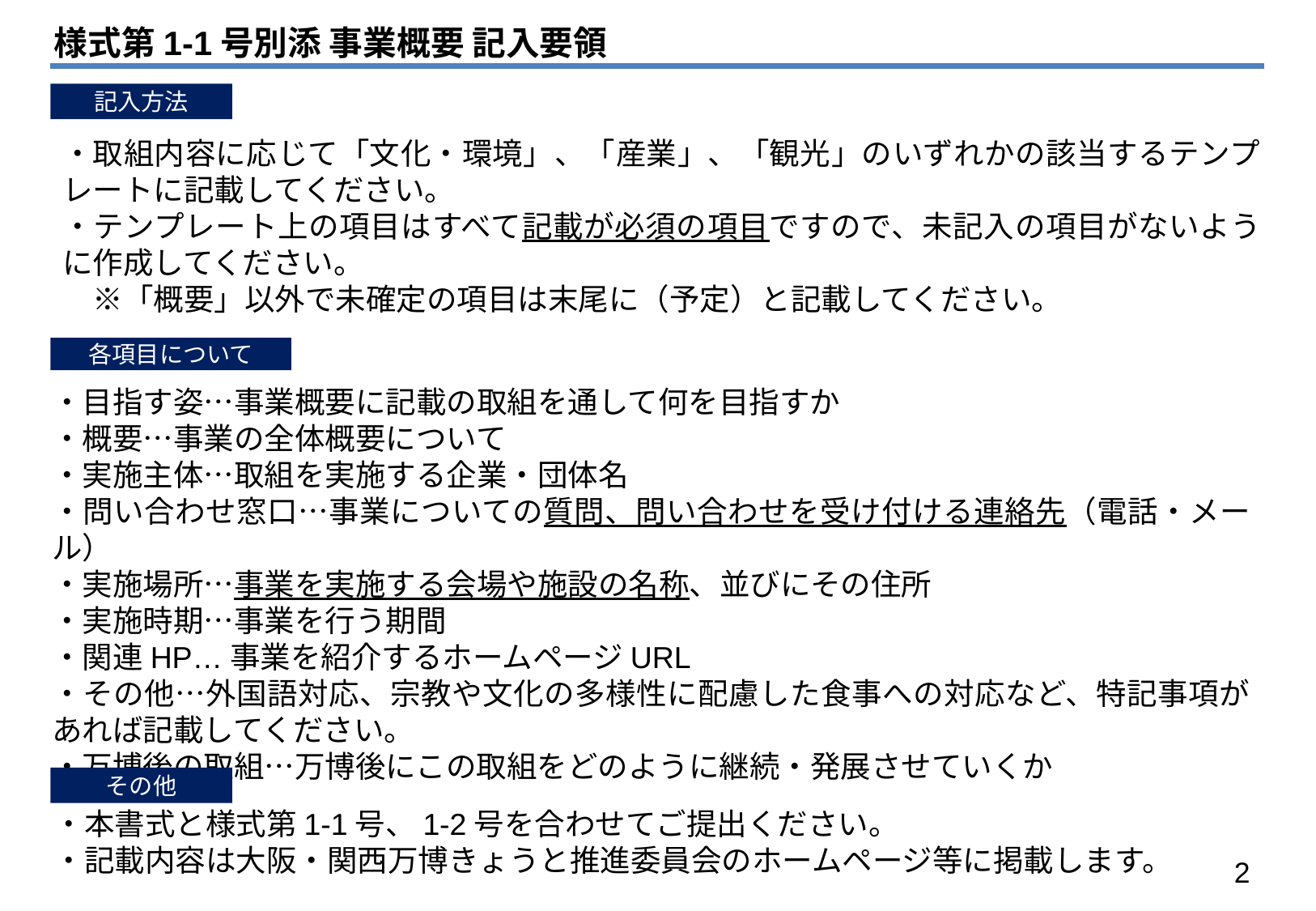

様式第1-1号別添 事業概要 記入要領
記入方法
・取組内容に応じて「文化・環境」、「産業」、「観光」のいずれかの該当するテンプレートに記載してください。
・テンプレート上の項目はすべて記載が必須の項目ですので、未記入の項目がないように作成してください。
　※「概要」以外で未確定の項目は末尾に（予定）と記載してください。
各項目について
・目指す姿…事業概要に記載の取組を通して何を目指すか
・概要…事業の全体概要について
・実施主体…取組を実施する企業・団体名
・問い合わせ窓口…事業についての質問、問い合わせを受け付ける連絡先（電話・メール）
・実施場所…事業を実施する会場や施設の名称、並びにその住所
・実施時期…事業を行う期間
・関連HP…事業を紹介するホームページURL
・その他…外国語対応、宗教や文化の多様性に配慮した食事への対応など、特記事項があれば記載してください。
・万博後の取組…万博後にこの取組をどのように継続・発展させていくか
その他
・本書式と様式第1-1号、1-2号を合わせてご提出ください。
・記載内容は大阪・関西万博きょうと推進委員会のホームページ等に掲載します。
2